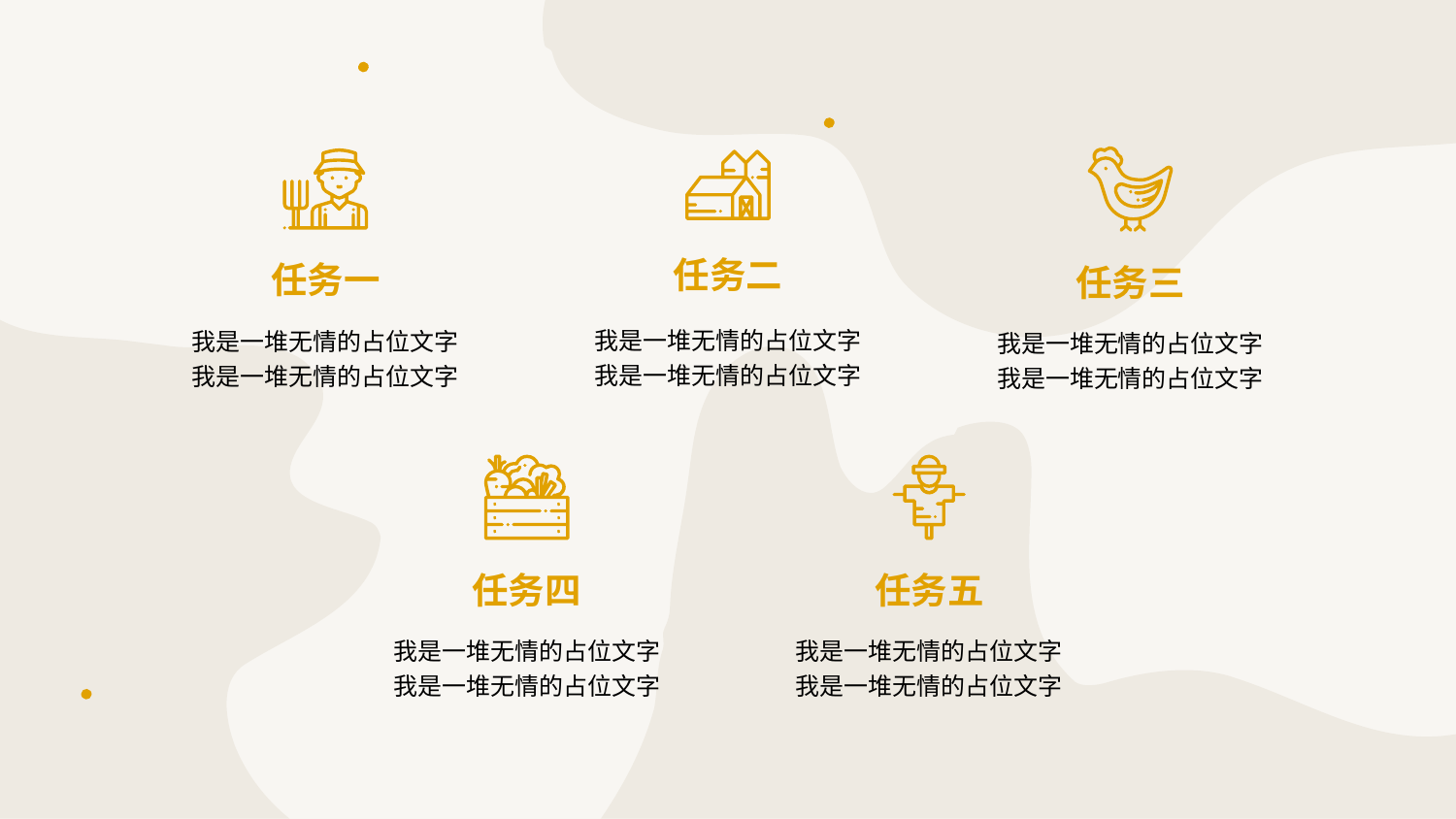

任务三
我是一堆无情的占位文字我是一堆无情的占位文字

任务一
我是一堆无情的占位文字我是一堆无情的占位文字

任务二
我是一堆无情的占位文字我是一堆无情的占位文字

任务四
我是一堆无情的占位文字我是一堆无情的占位文字

任务五
我是一堆无情的占位文字我是一堆无情的占位文字